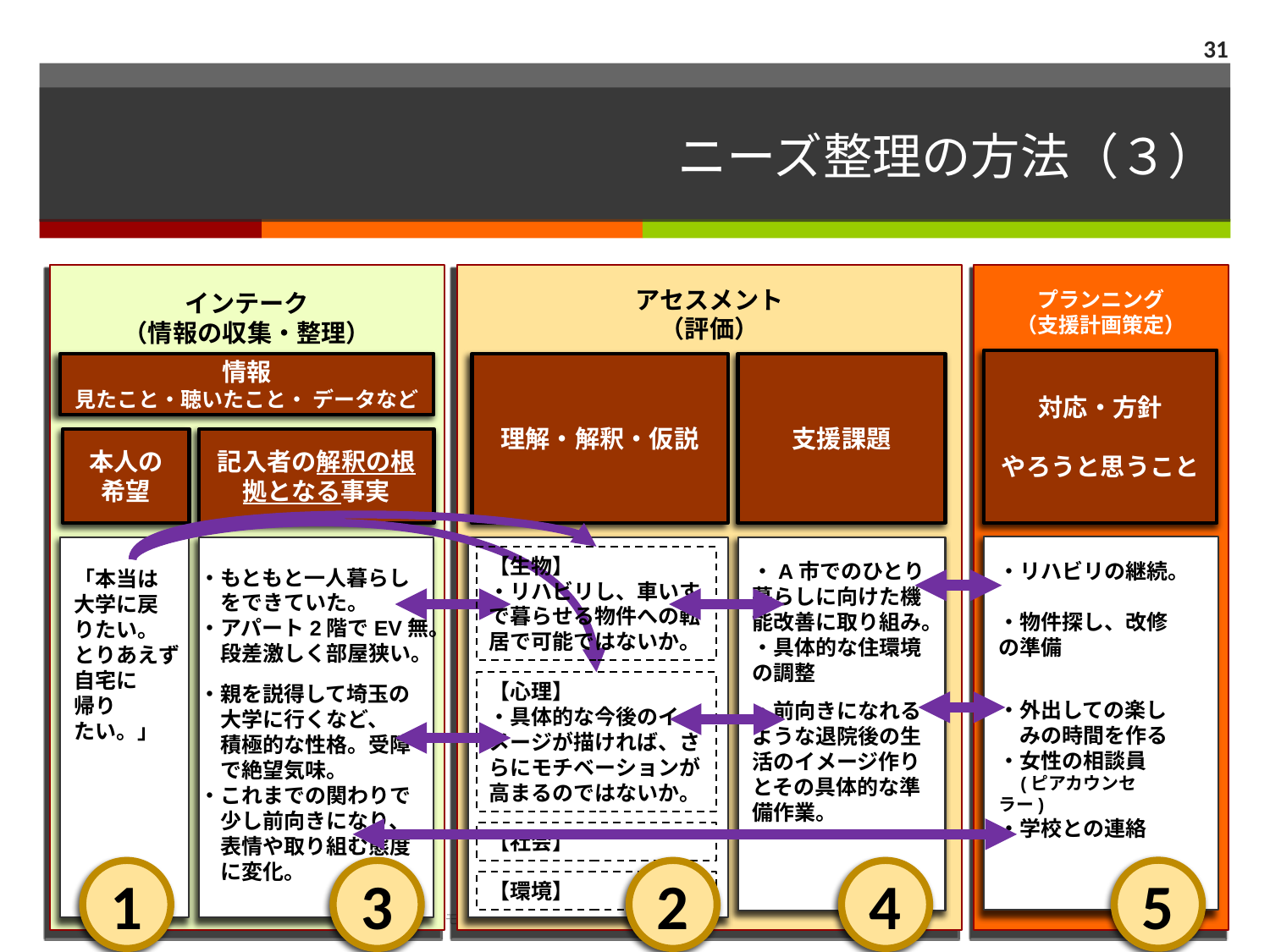

31
# ニーズ整理の方法（３）
インテーク
（情報の収集・整理）

アセスメント
（評価）

プランニング
（支援計画策定）

対応・方針

やろうと思うこと
情報
見たこと・聴いたこと・ データなど
理解・解釈・仮説
支援課題
本人の
希望
記入者の解釈の根拠となる事実

【生物】
・リハビリし、車いすで暮らせる物件への転居で可能ではないか。
・リハビリの継続。

・物件探し、改修の準備
・A市でのひとり暮らしに向けた機能改善に取り組み。
・具体的な住環境の調整
・もともと一人暮らし
　をできていた。
・アパート2階でEV無。
　段差激しく部屋狭い。
「本当は
大学に戻
りたい。
とりあえず
自宅に
帰り
たい。」
【心理】
・具体的な今後のイメージが描ければ、さらにモチベーションが高まるのではないか。
・親を説得して埼玉の
　大学に行くなど、
　積極的な性格。受障
　で絶望気味。
・これまでの関わりで
　少し前向きになり、
　表情や取り組む態度
　に変化。
・外出しての楽し
　みの時間を作る
・女性の相談員
　(ピアカウンセラー)
・学校との連絡
・前向きになれるような退院後の生活のイメージ作りとその具体的な準備作業。
【社会】
5
1
3
2
4
【環境】
新カリキュラムに基づく相談支援従事者養成研修モデル研修(初任者研修), SSA2018-2019(c) 不許複製